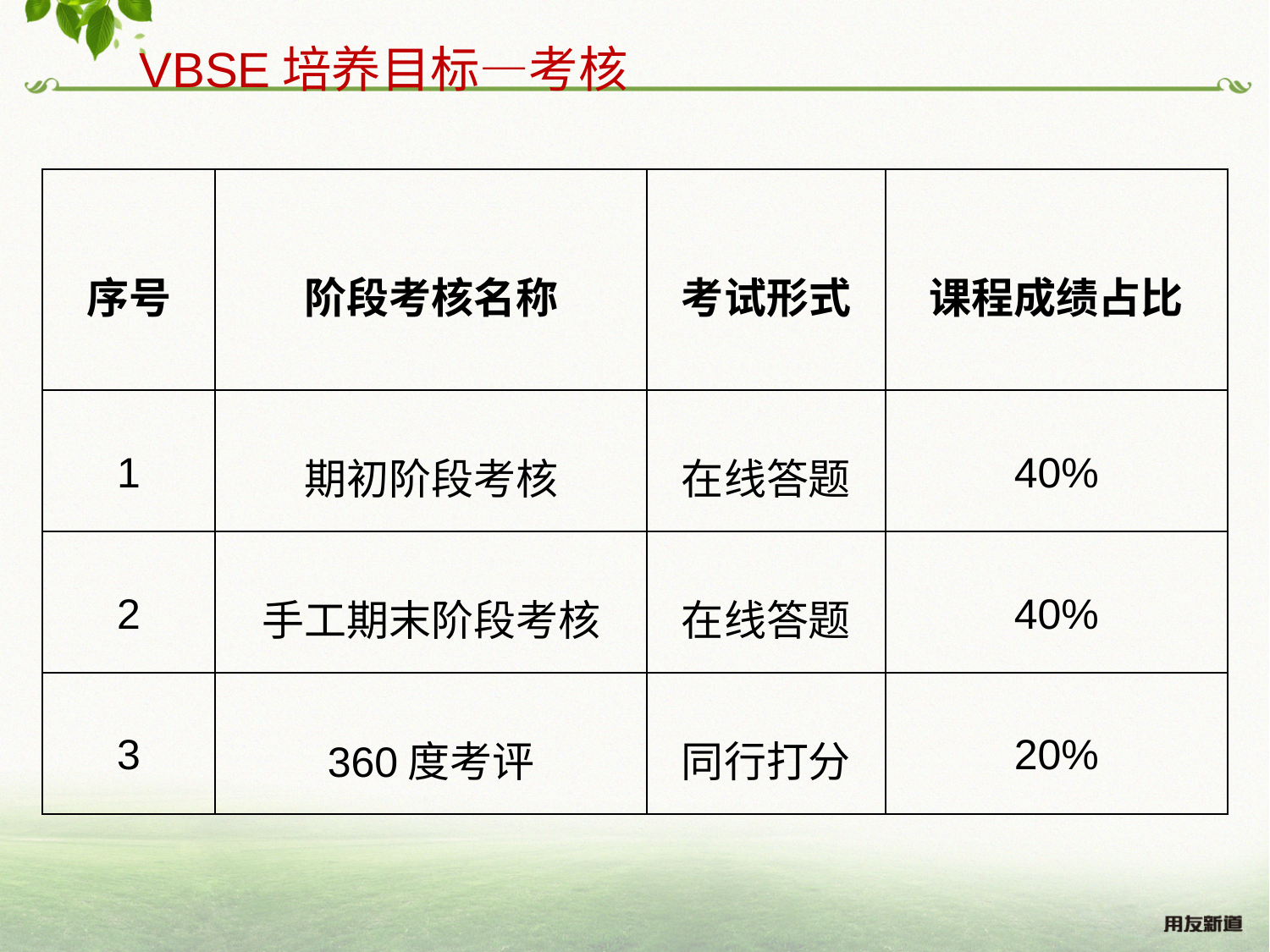

VBSE培养目标—考核
| 序号 | 阶段考核名称 | 考试形式 | 课程成绩占比 |
| --- | --- | --- | --- |
| 1 | 期初阶段考核 | 在线答题 | 40% |
| 2 | 手工期末阶段考核 | 在线答题 | 40% |
| 3 | 360度考评 | 同行打分 | 20% |